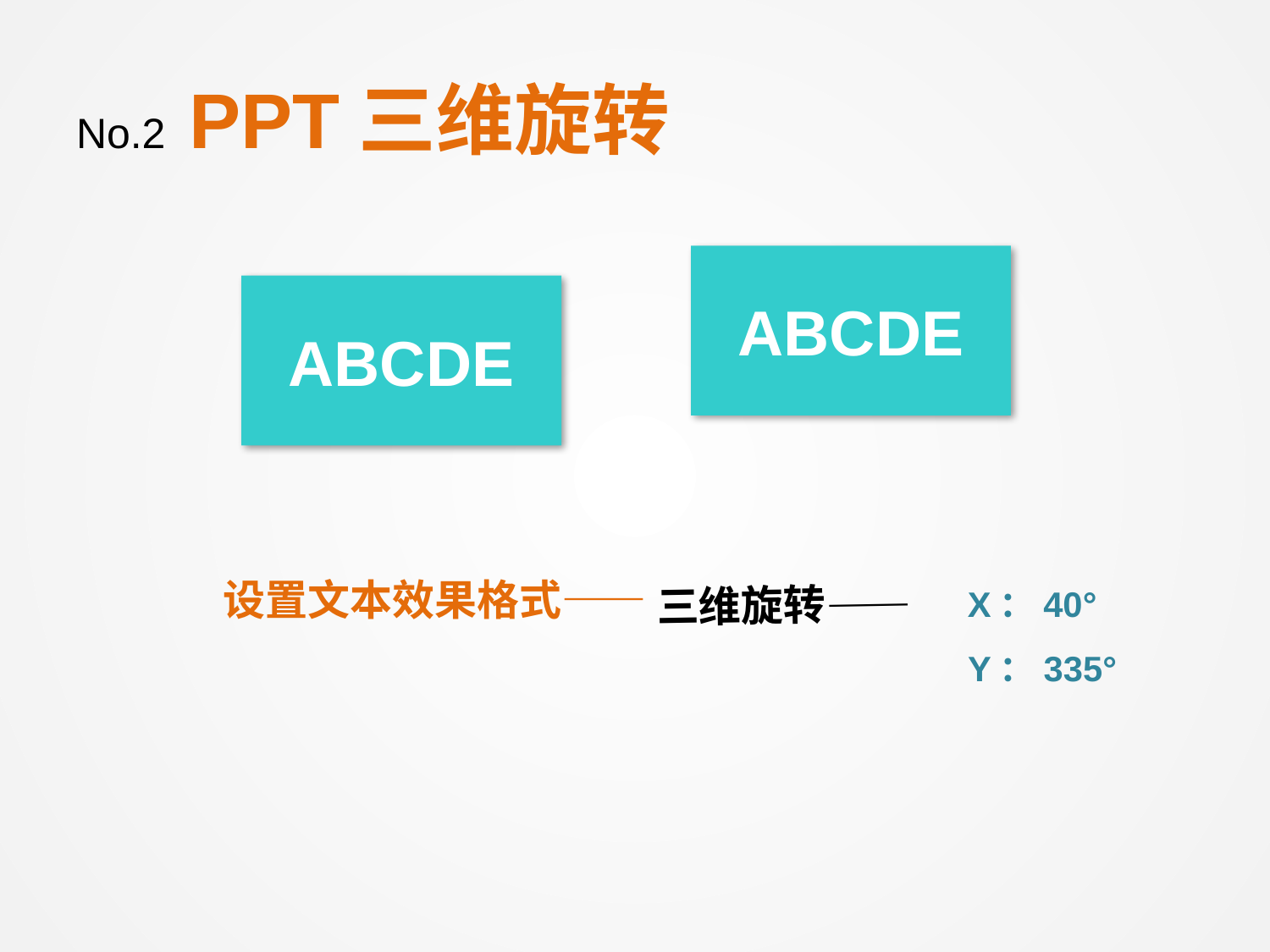

# No.2  PPT三维旋转
ABCDE
ABCDE
设置文本效果格式——
三维旋转——
X：40°
Y：335°